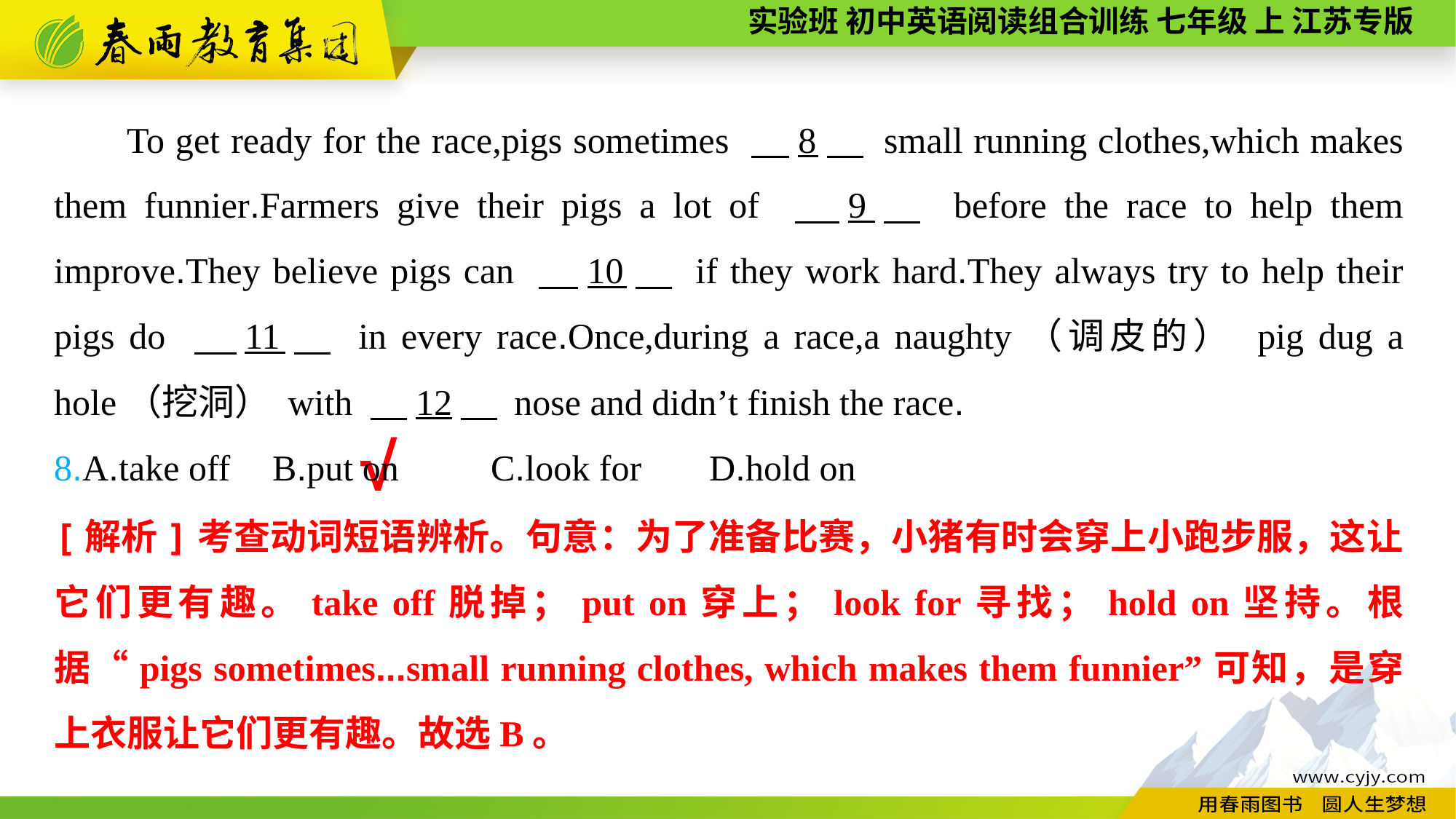

To get ready for the race,pigs sometimes 　8　 small running clothes,which makes them funnier.Farmers give their pigs a lot of 　9　 before the race to help them improve.They believe pigs can 　10　 if they work hard.They always try to help their pigs do 　11　 in every race.Once,during a race,a naughty（调皮的） pig dug a hole（挖洞） with 　12　 nose and didn’t finish the race.
8.A.take off	B.put on	C.look for	D.hold on
√
[解析]考查动词短语辨析。句意：为了准备比赛，小猪有时会穿上小跑步服，这让它们更有趣。take off脱掉；put on穿上；look for寻找；hold on坚持。根据“pigs sometimes...small running clothes, which makes them funnier”可知，是穿上衣服让它们更有趣。故选B。